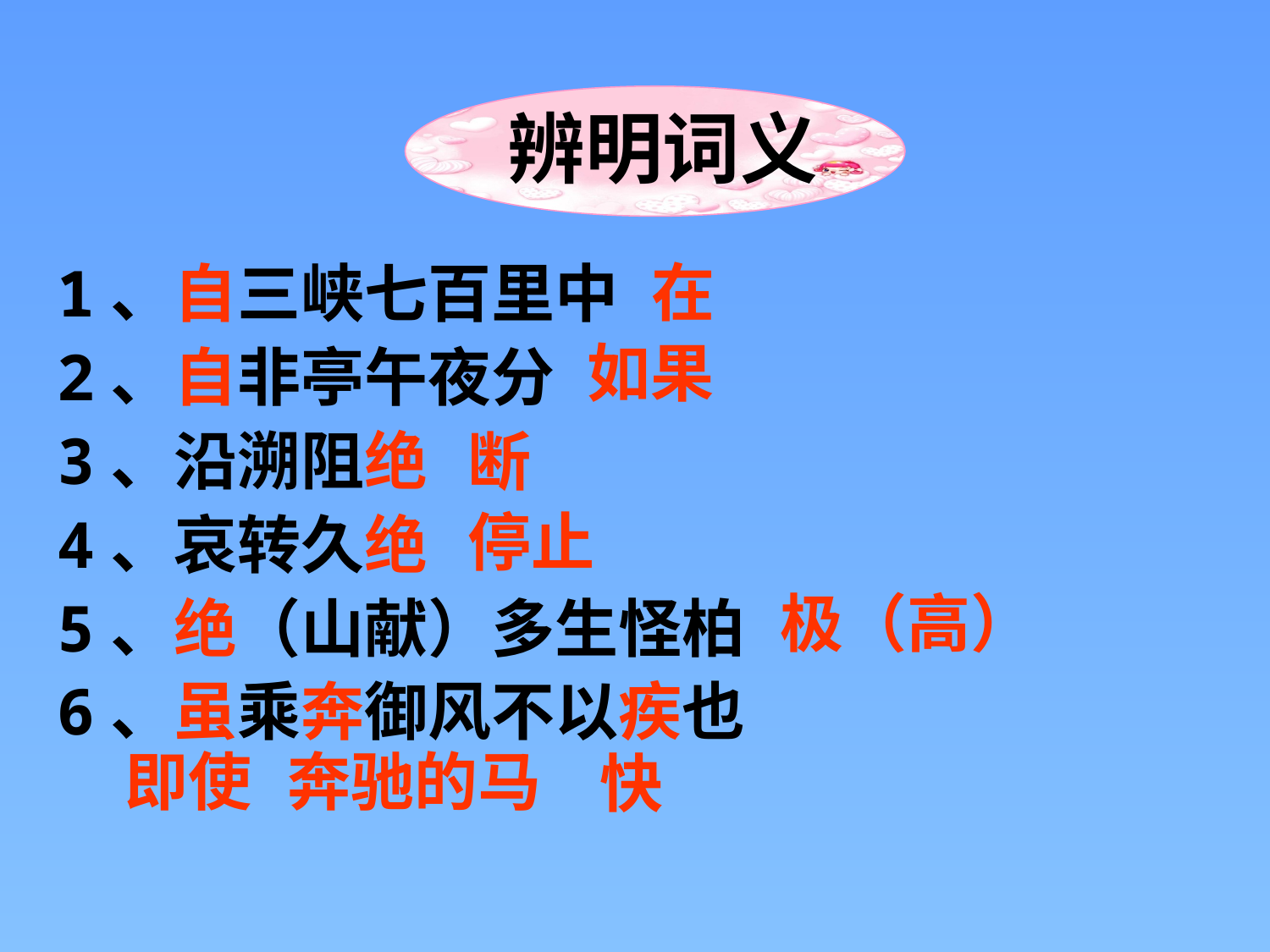

辨明词义
1、自三峡七百里中
2、自非亭午夜分
3、沿溯阻绝
4、哀转久绝
5、绝（山献）多生怪柏
6、虽乘奔御风不以疾也
在
如果
断
停止
极（高）
即使
奔驰的马
快